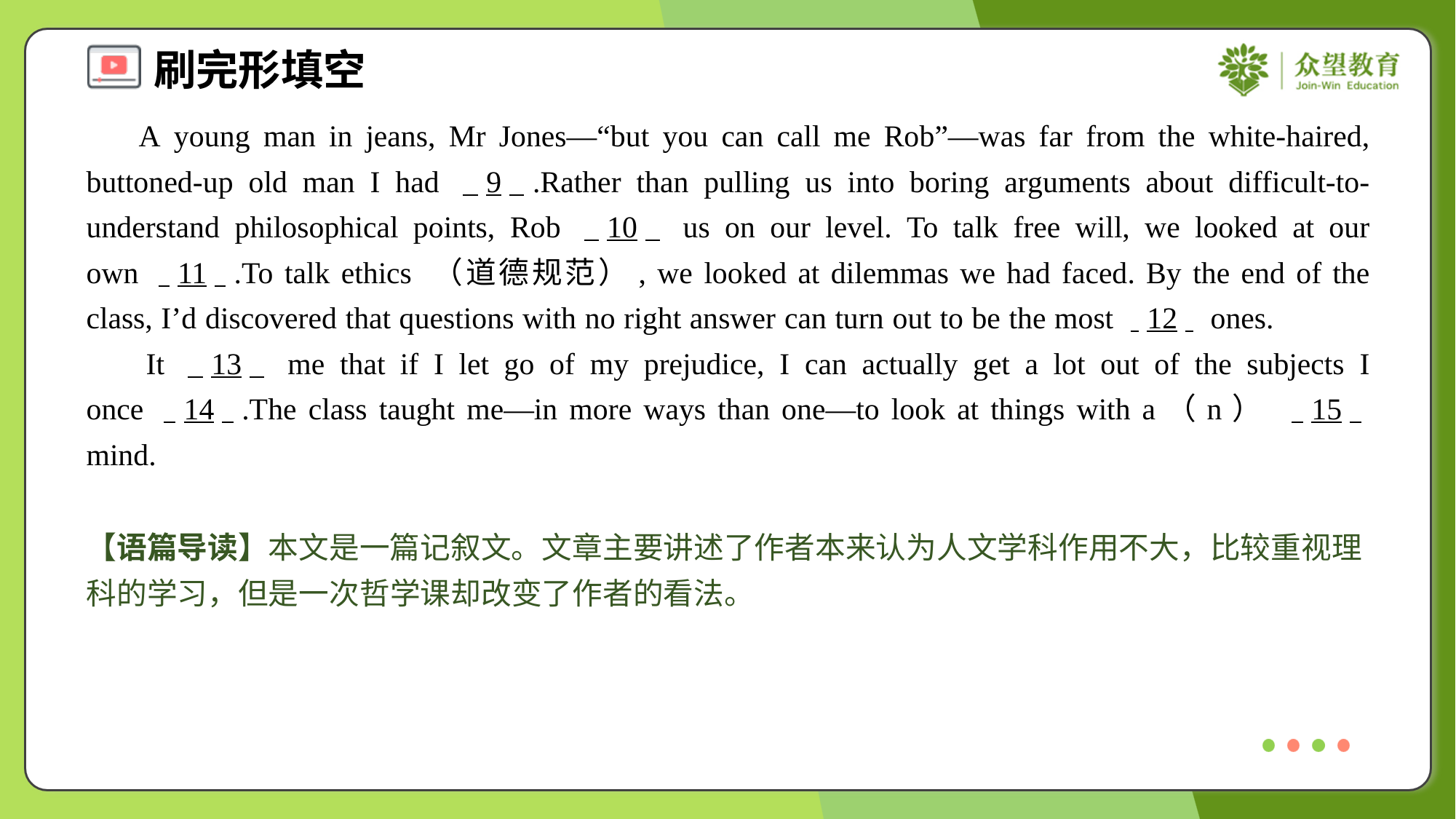

A young man in jeans, Mr Jones—“but you can call me Rob”—was far from the white-haired, buttoned-up old man I had . .9. ..Rather than pulling us into boring arguments about difficult-to-understand philosophical points, Rob . .10. . us on our level. To talk free will, we looked at our own . .11. ..To talk ethics （道德规范）, we looked at dilemmas we had faced. By the end of the class, I’d discovered that questions with no right answer can turn out to be the most . .12. . ones.
    It . .13. . me that if I let go of my prejudice, I can actually get a lot out of the subjects I once . .14. ..The class taught me—in more ways than one—to look at things with a（n） . .15. . mind.
【语篇导读】本文是一篇记叙文。文章主要讲述了作者本来认为人文学科作用不大，比较重视理科的学习，但是一次哲学课却改变了作者的看法。